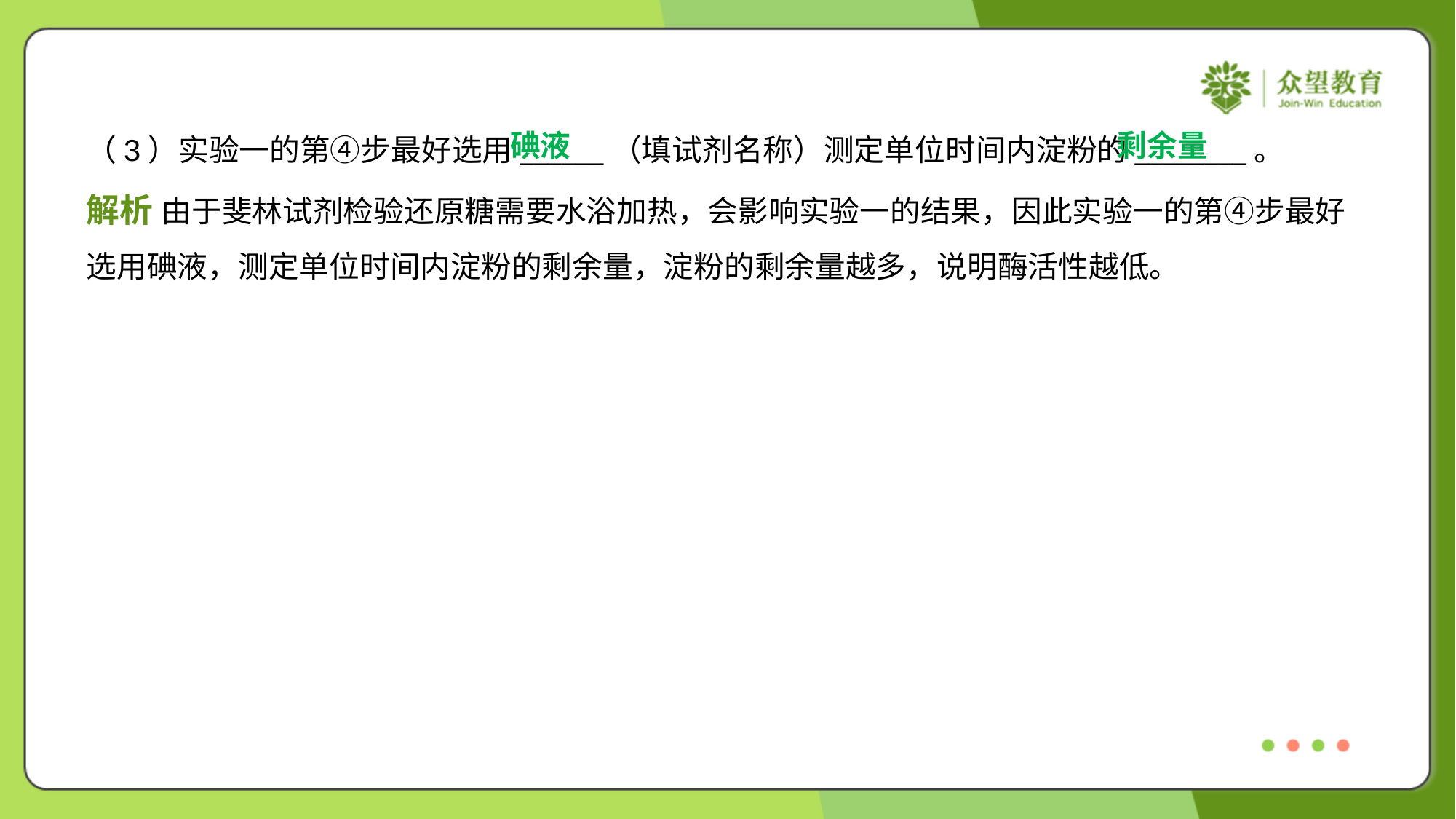

碘液
剩余量
（3）实验一的第④步最好选用______（填试剂名称）测定单位时间内淀粉的________。
解析 由于斐林试剂检验还原糖需要水浴加热，会影响实验一的结果，因此实验一的第④步最好
选用碘液，测定单位时间内淀粉的剩余量，淀粉的剩余量越多，说明酶活性越低。